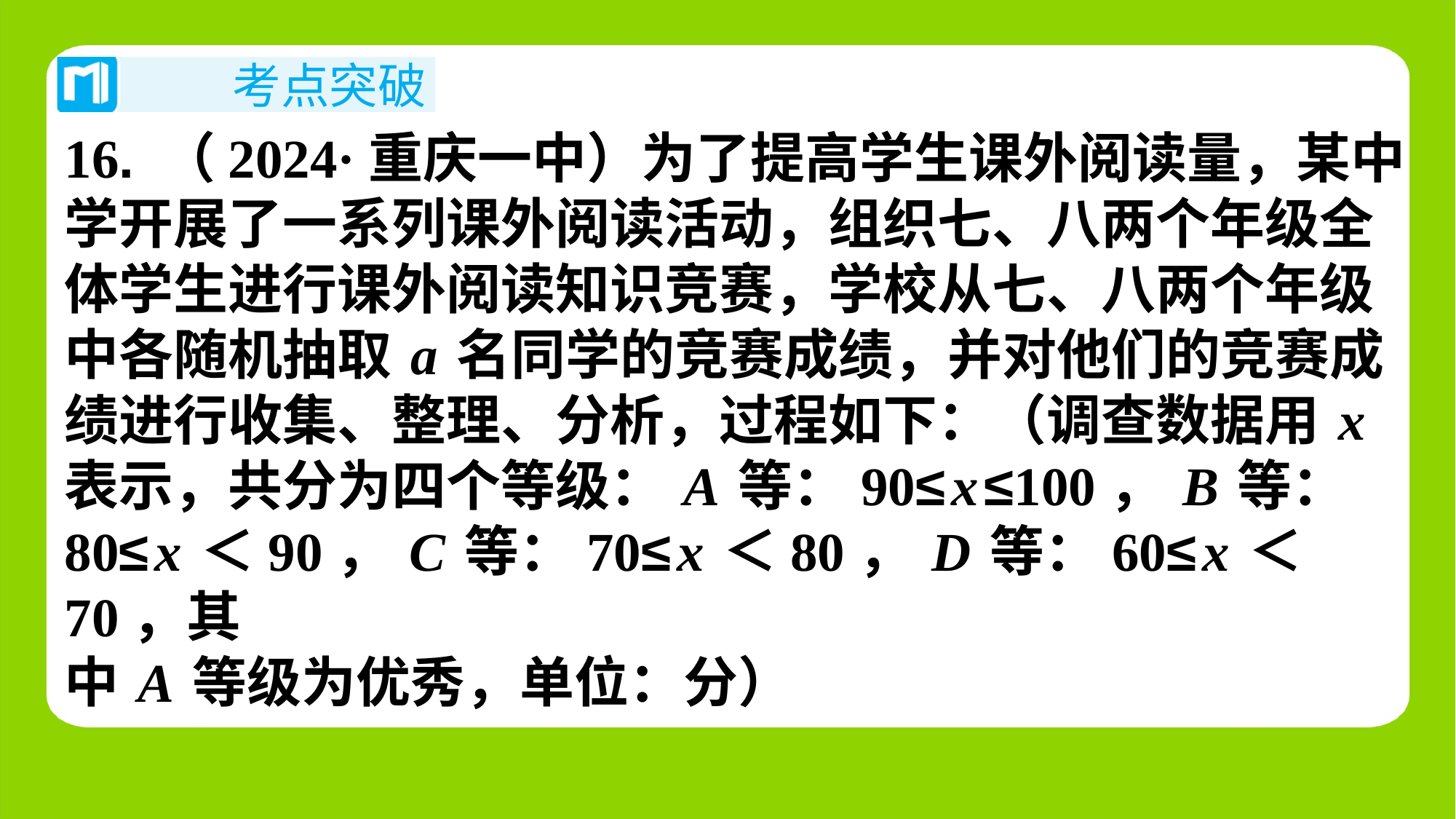

16. （2024·重庆一中）为了提高学生课外阅读量，某中
学开展了一系列课外阅读活动，组织七、八两个年级全
体学生进行课外阅读知识竞赛，学校从七、八两个年级
中各随机抽取a名同学的竞赛成绩，并对他们的竞赛成
绩进行收集、整理、分析，过程如下：（调查数据用x
表示，共分为四个等级：A等：90≤x≤100，B等：
80≤x＜90，C等：70≤x＜80，D等：60≤x＜70，其
中A等级为优秀，单位：分）